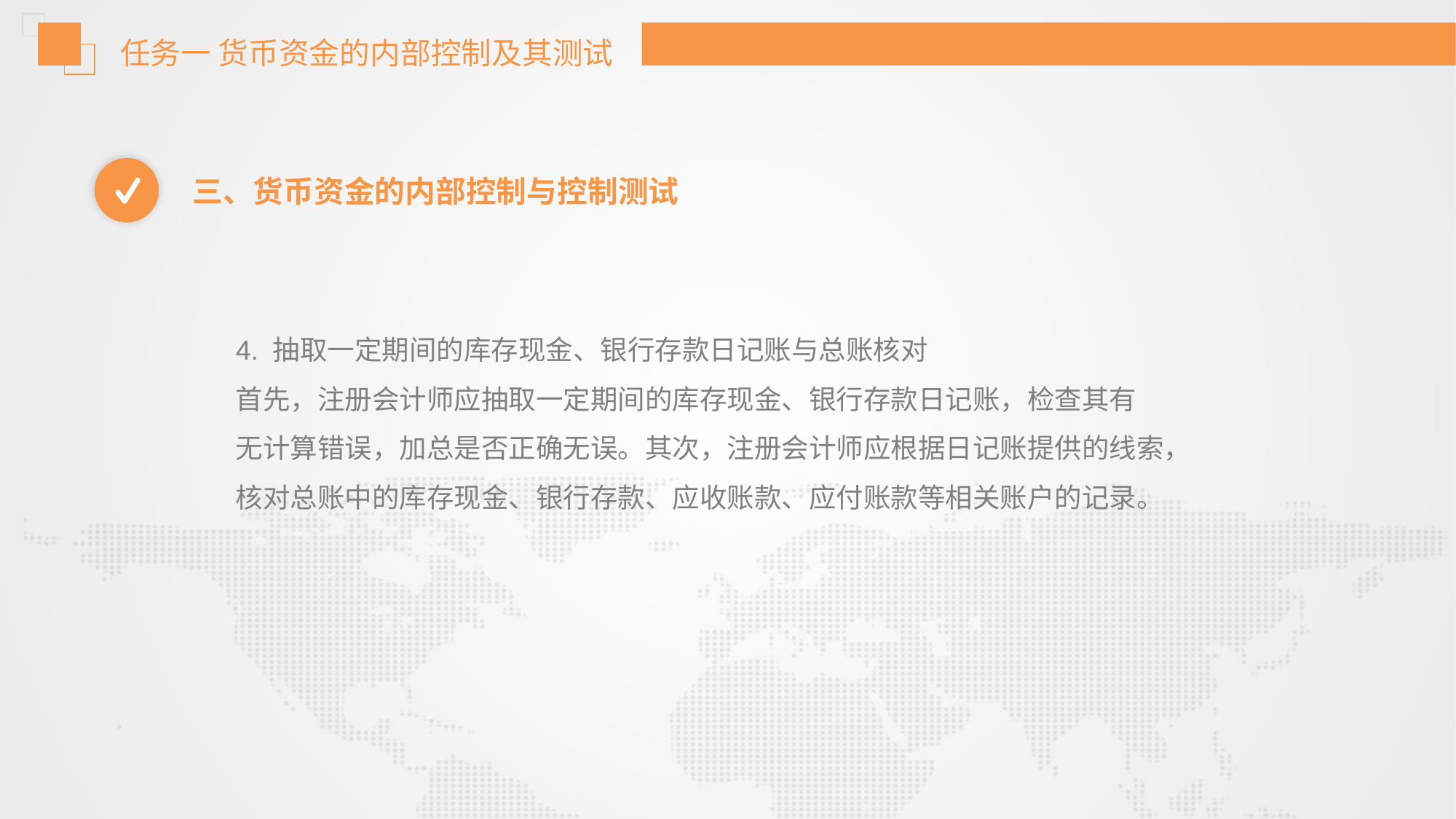

任务一 货币资金的内部控制及其测试

三、货币资金的内部控制与控制测试
4. 抽取一定期间的库存现金、银行存款日记账与总账核对
首先，注册会计师应抽取一定期间的库存现金、银行存款日记账，检查其有
无计算错误，加总是否正确无误。其次，注册会计师应根据日记账提供的线索，
核对总账中的库存现金、银行存款、应收账款、应付账款等相关账户的记录。